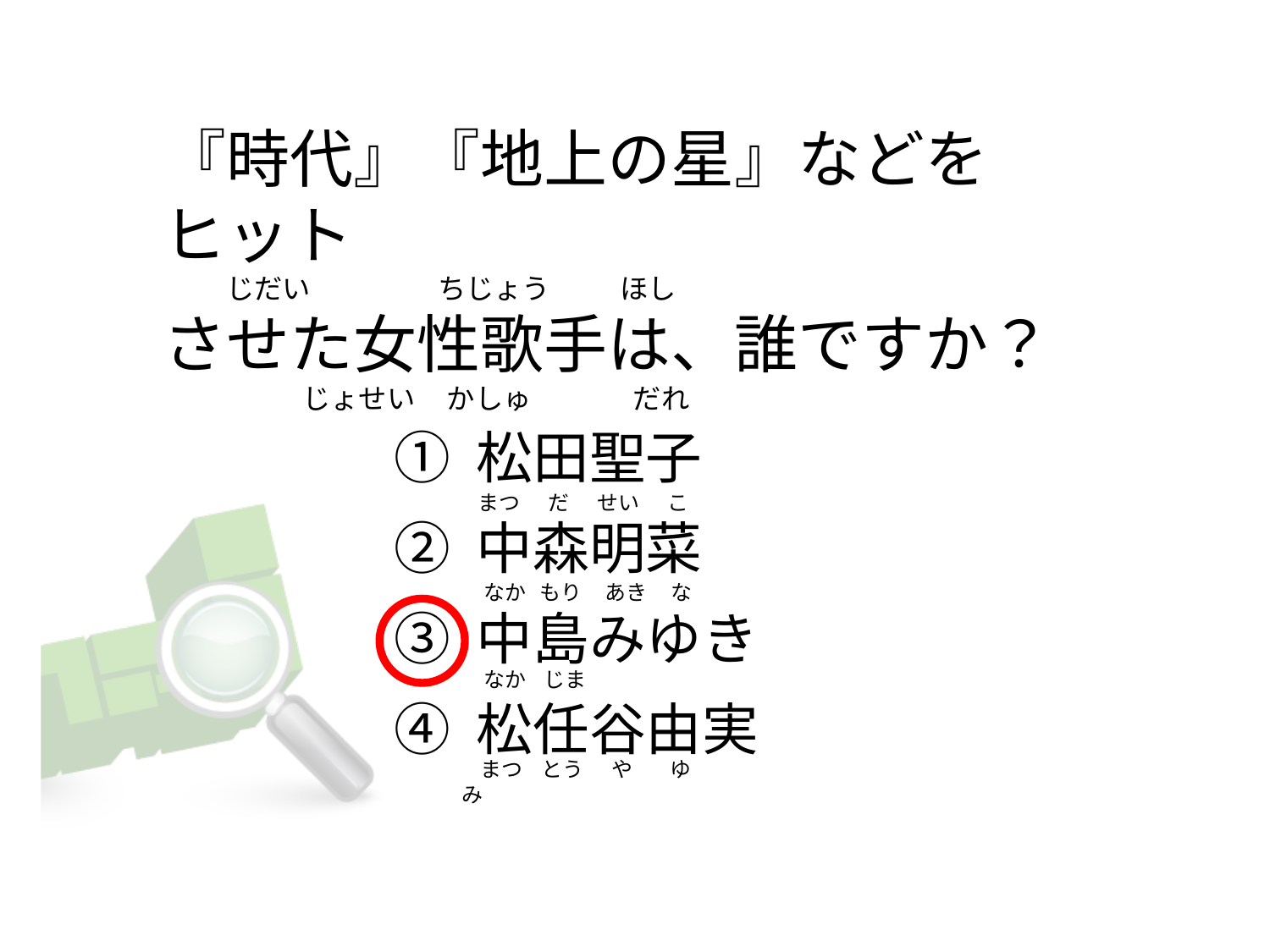

# 『時代』『地上の星』などをヒット           じだい                    ちじょう           ほし させた女性歌手は、誰ですか？                       じょせい     かしゅ                だれ
① 松田聖子
② 中森明菜
③ 中島みゆき
④ 松任谷由実
   まつ      だ      せい      こ
  なか   もり     あき     な

  なか    じま
   まつ    とう      や        ゆ       み